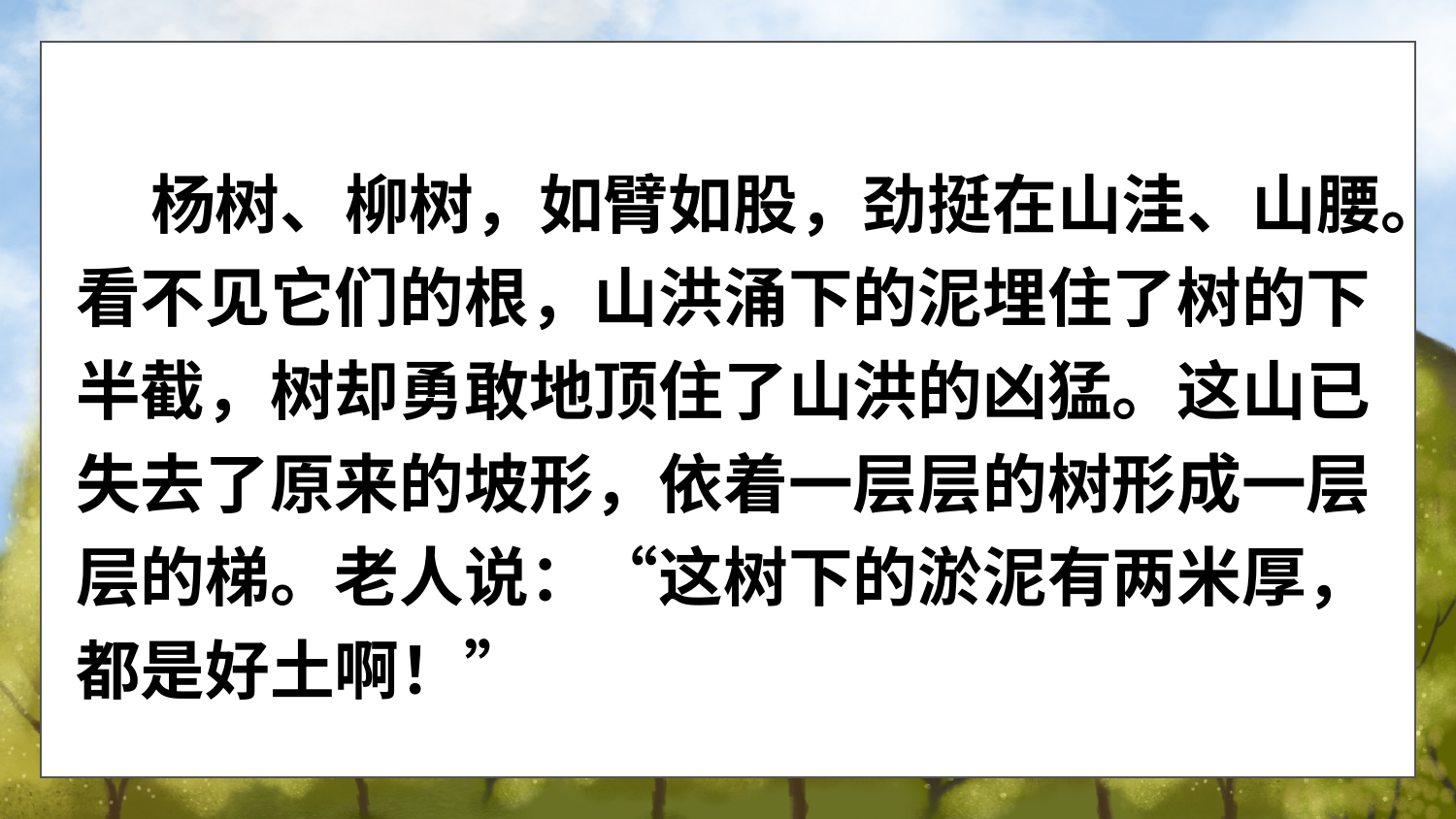

杨树、柳树，如臂如股，劲挺在山洼、山腰。看不见它们的根，山洪涌下的泥埋住了树的下半截，树却勇敢地顶住了山洪的凶猛。这山已失去了原来的坡形，依着一层层的树形成一层层的梯。老人说：“这树下的淤泥有两米厚，都是好土啊！”